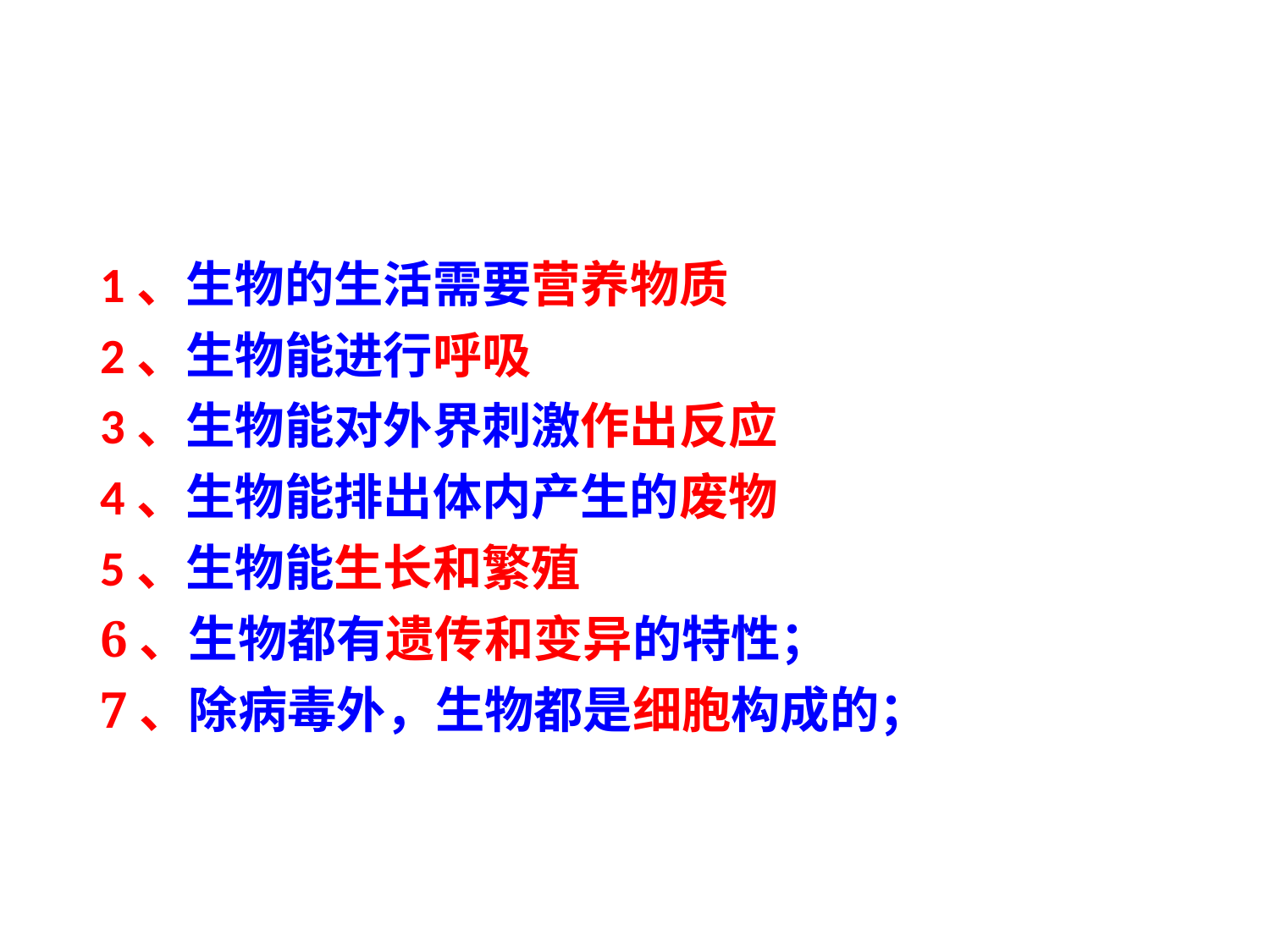

#
1、生物的生活需要营养物质
2、生物能进行呼吸
3、生物能对外界刺激作出反应
4、生物能排出体内产生的废物
5、生物能生长和繁殖
6、生物都有遗传和变异的特性；
7、除病毒外，生物都是细胞构成的；